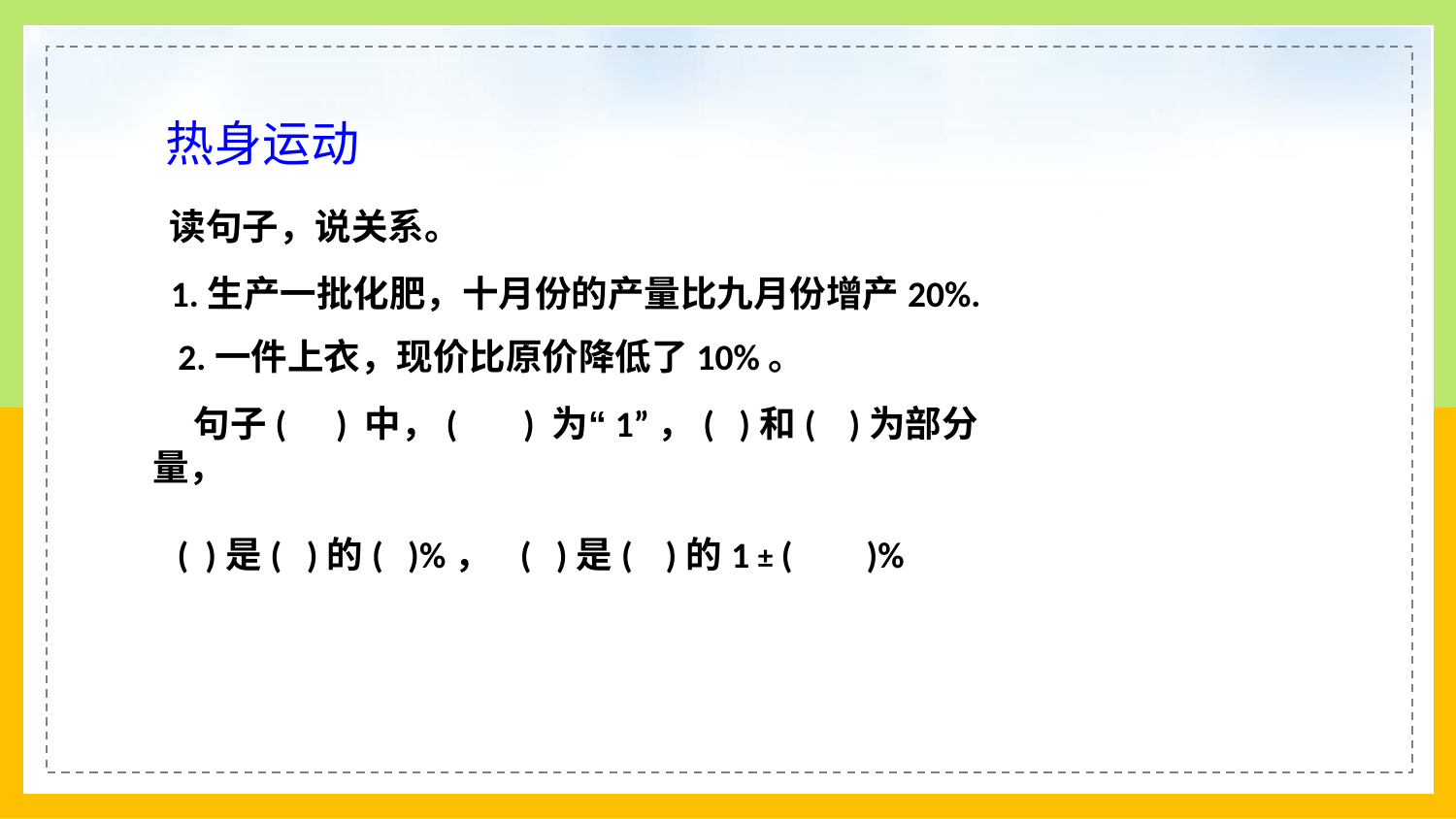

热身运动
读句子，说关系。
1.生产一批化肥，十月份的产量比九月份增产20%.
 2.一件上衣，现价比原价降低了10%。
    句子(      ) 中，(        ) 为“1”，(   )和(    )为部分量，

   (  )是(   )的(   )%，  (   )是(    )的1 ± (         )%